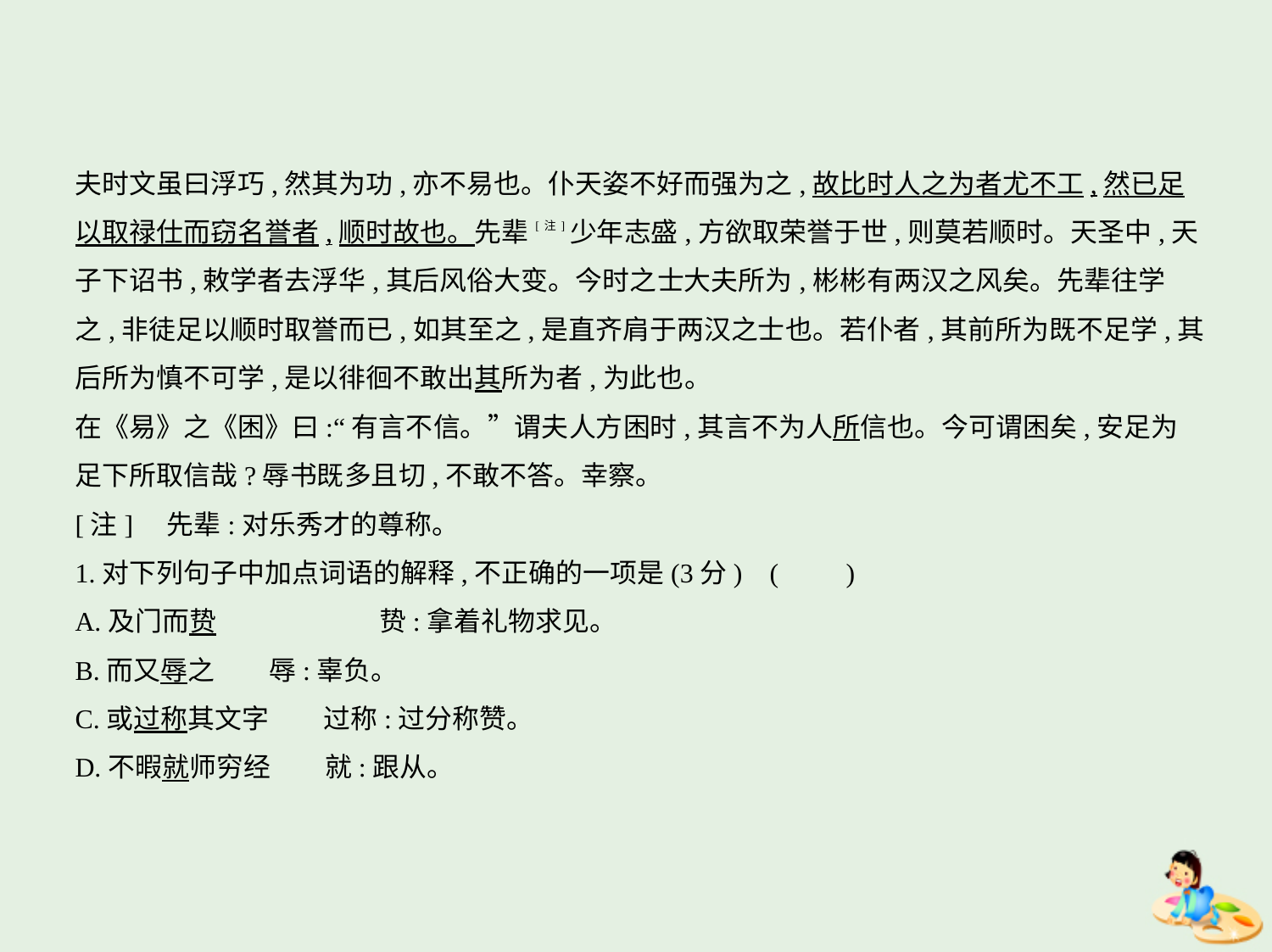

夫时文虽曰浮巧,然其为功,亦不易也。仆天姿不好而强为之,故比时人之为者尤不工,然已足
以取禄仕而窃名誉者,顺时故也。先辈[注]少年志盛,方欲取荣誉于世,则莫若顺时。天圣中,天
子下诏书,敕学者去浮华,其后风俗大变。今时之士大夫所为,彬彬有两汉之风矣。先辈往学
之,非徒足以顺时取誉而已,如其至之,是直齐肩于两汉之士也。若仆者,其前所为既不足学,其
后所为慎不可学,是以徘徊不敢出其所为者,为此也。
在《易》之《困》曰:“有言不信。”谓夫人方困时,其言不为人所信也。今可谓困矣,安足为
足下所取信哉?辱书既多且切,不敢不答。幸察。
[注]    先辈:对乐秀才的尊称。
1.对下列句子中加点词语的解释,不正确的一项是(3分) (　　)
A.及门而贽　　　　　　贽:拿着礼物求见。
B.而又辱之　　辱:辜负。
C.或过称其文字　　过称:过分称赞。
D.不暇就师穷经　　就:跟从。